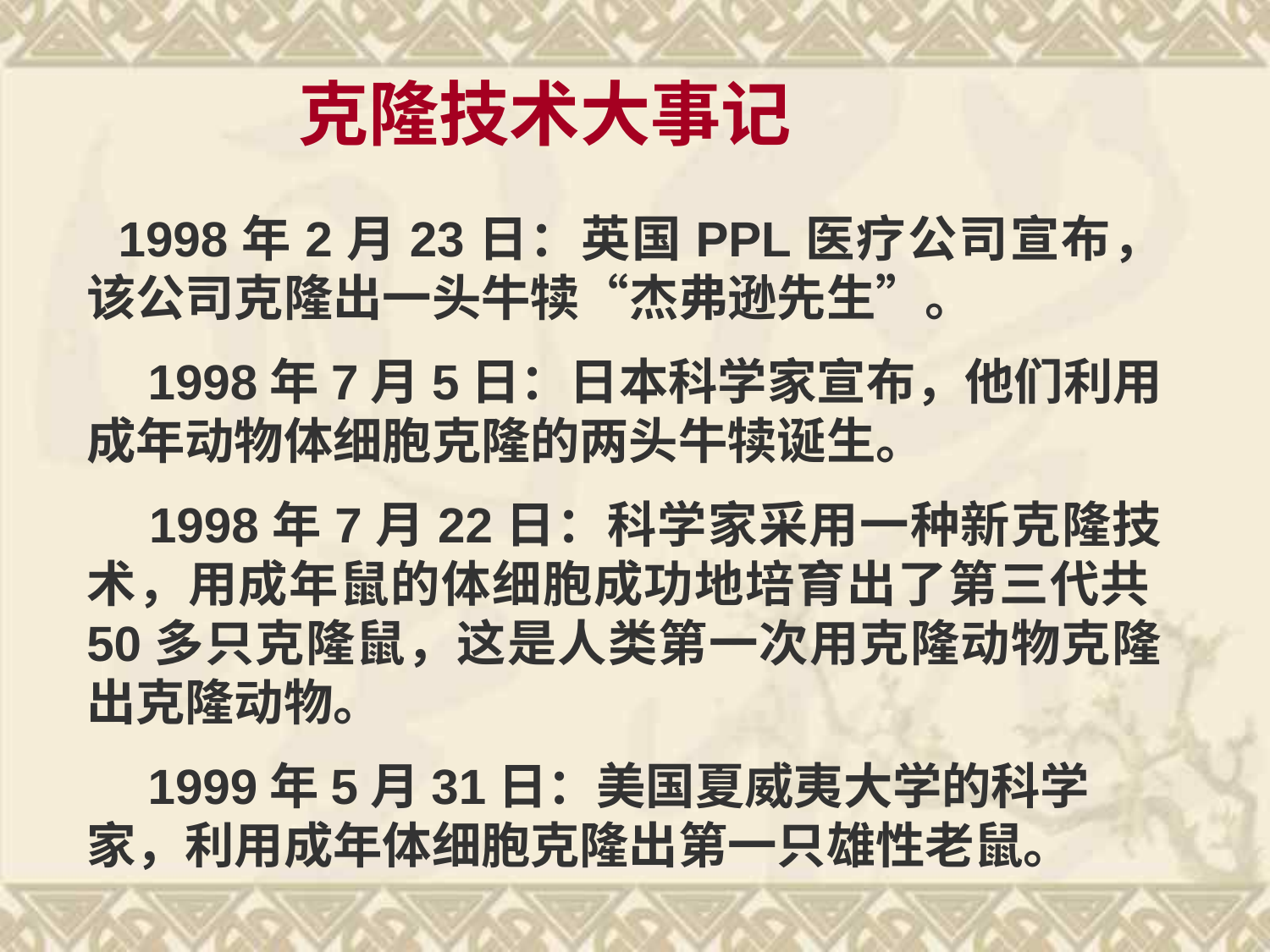

克隆技术大事记
  1998年2月23日：英国PPL医疗公司宣布，该公司克隆出一头牛犊“杰弗逊先生”。
　1998年7月5日：日本科学家宣布，他们利用成年动物体细胞克隆的两头牛犊诞生。
　1998年7月22日：科学家采用一种新克隆技术，用成年鼠的体细胞成功地培育出了第三代共50多只克隆鼠，这是人类第一次用克隆动物克隆出克隆动物。
　1999年5月31日：美国夏威夷大学的科学家，利用成年体细胞克隆出第一只雄性老鼠。